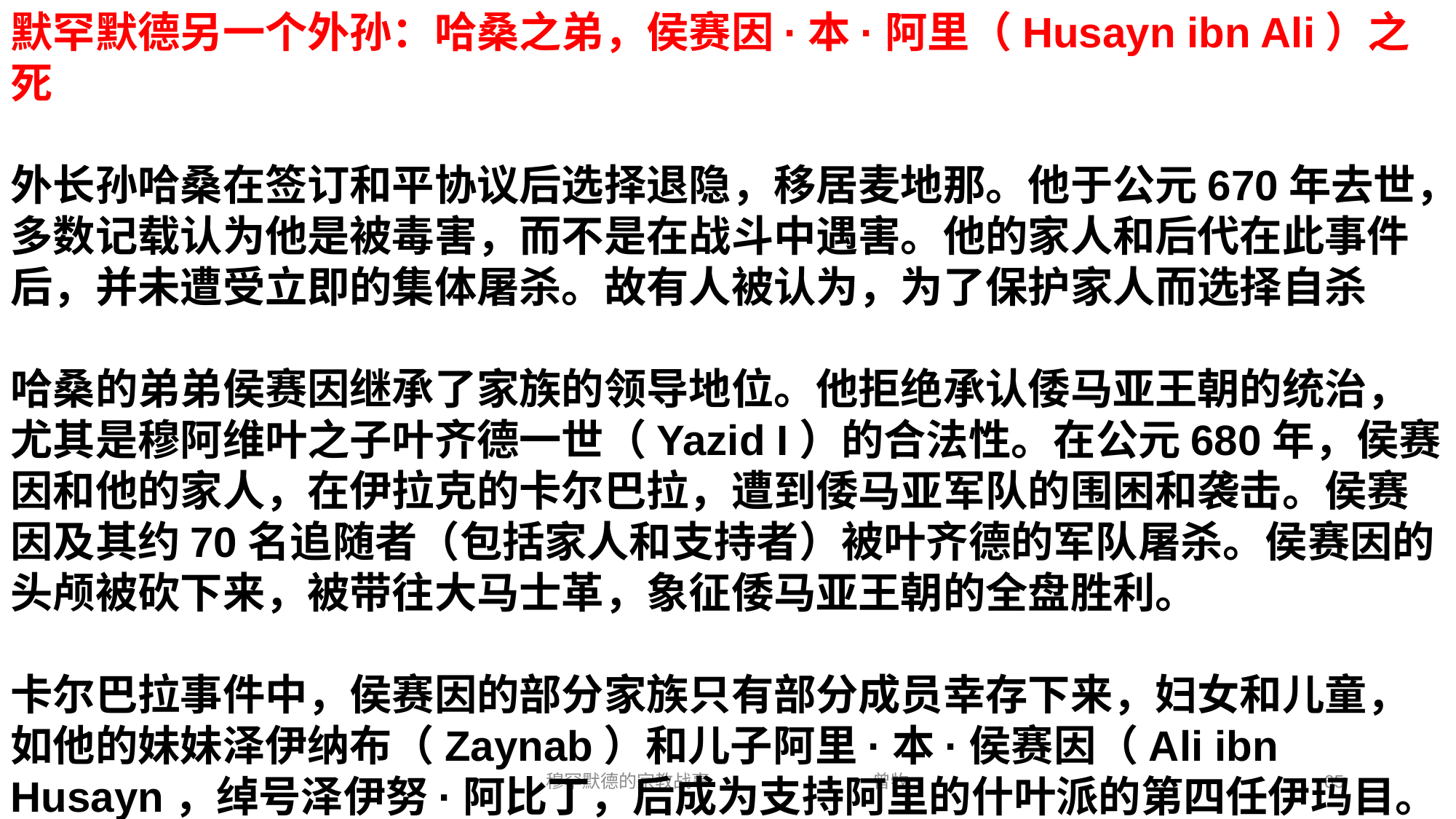

默罕默德另一个外孙：哈桑之弟，侯赛因·本·阿里（Husayn ibn Ali）之死

外长孙哈桑在签订和平协议后选择退隐，移居麦地那。他于公元670年去世，多数记载认为他是被毒害，而不是在战斗中遇害。他的家人和后代在此事件后，并未遭受立即的集体屠杀。故有人被认为，为了保护家人而选择自杀

哈桑的弟弟侯赛因继承了家族的领导地位。他拒绝承认倭马亚王朝的统治，尤其是穆阿维叶之子叶齐德一世（Yazid I）的合法性。在公元680年，侯赛因和他的家人，在伊拉克的卡尔巴拉，遭到倭马亚军队的围困和袭击。侯赛因及其约70名追随者（包括家人和支持者）被叶齐德的军队屠杀。侯赛因的头颅被砍下来，被带往大马士革，象征倭马亚王朝的全盘胜利。

卡尔巴拉事件中，侯赛因的部分家族只有部分成员幸存下来，妇女和儿童，如他的妹妹泽伊纳布（Zaynab）和儿子阿里·本·侯赛因（Ali ibn Husayn，绰号泽伊努·阿比丁，后成为支持阿里的什叶派的第四任伊玛目。
穆罕默德的宗教战事                             曾牧
65